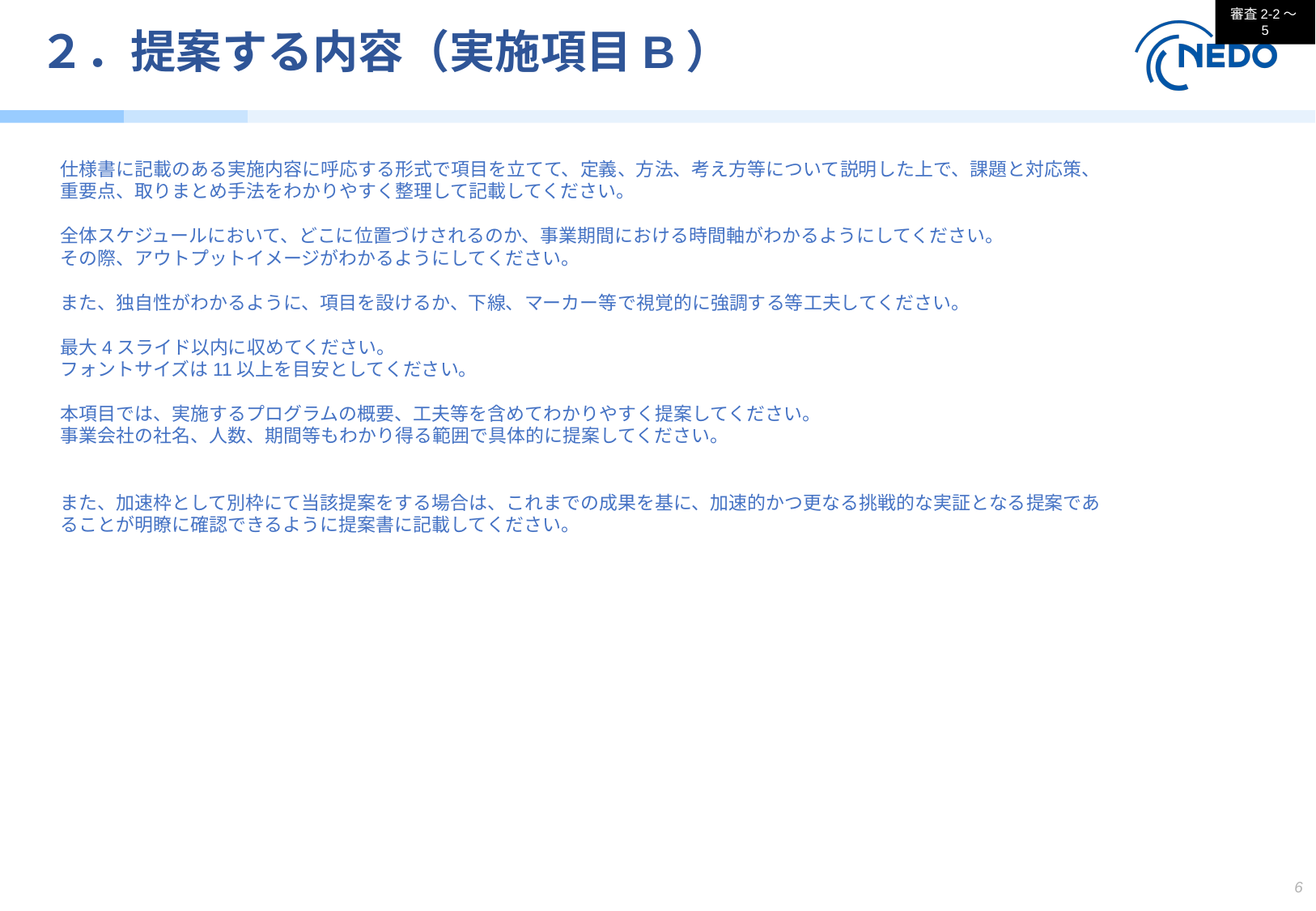

審査2-2～5
# ２．提案する内容（実施項目B）
仕様書に記載のある実施内容に呼応する形式で項目を立てて、定義、方法、考え方等について説明した上で、課題と対応策、重要点、取りまとめ手法をわかりやすく整理して記載してください。

全体スケジュールにおいて、どこに位置づけされるのか、事業期間における時間軸がわかるようにしてください。
その際、アウトプットイメージがわかるようにしてください。

また、独自性がわかるように、項目を設けるか、下線、マーカー等で視覚的に強調する等工夫してください。

最大4スライド以内に収めてください。
フォントサイズは11以上を目安としてください。

本項目では、実施するプログラムの概要、工夫等を含めてわかりやすく提案してください。
事業会社の社名、人数、期間等もわかり得る範囲で具体的に提案してください。

また、加速枠として別枠にて当該提案をする場合は、これまでの成果を基に、加速的かつ更なる挑戦的な実証となる提案であることが明瞭に確認できるように提案書に記載してください。

6